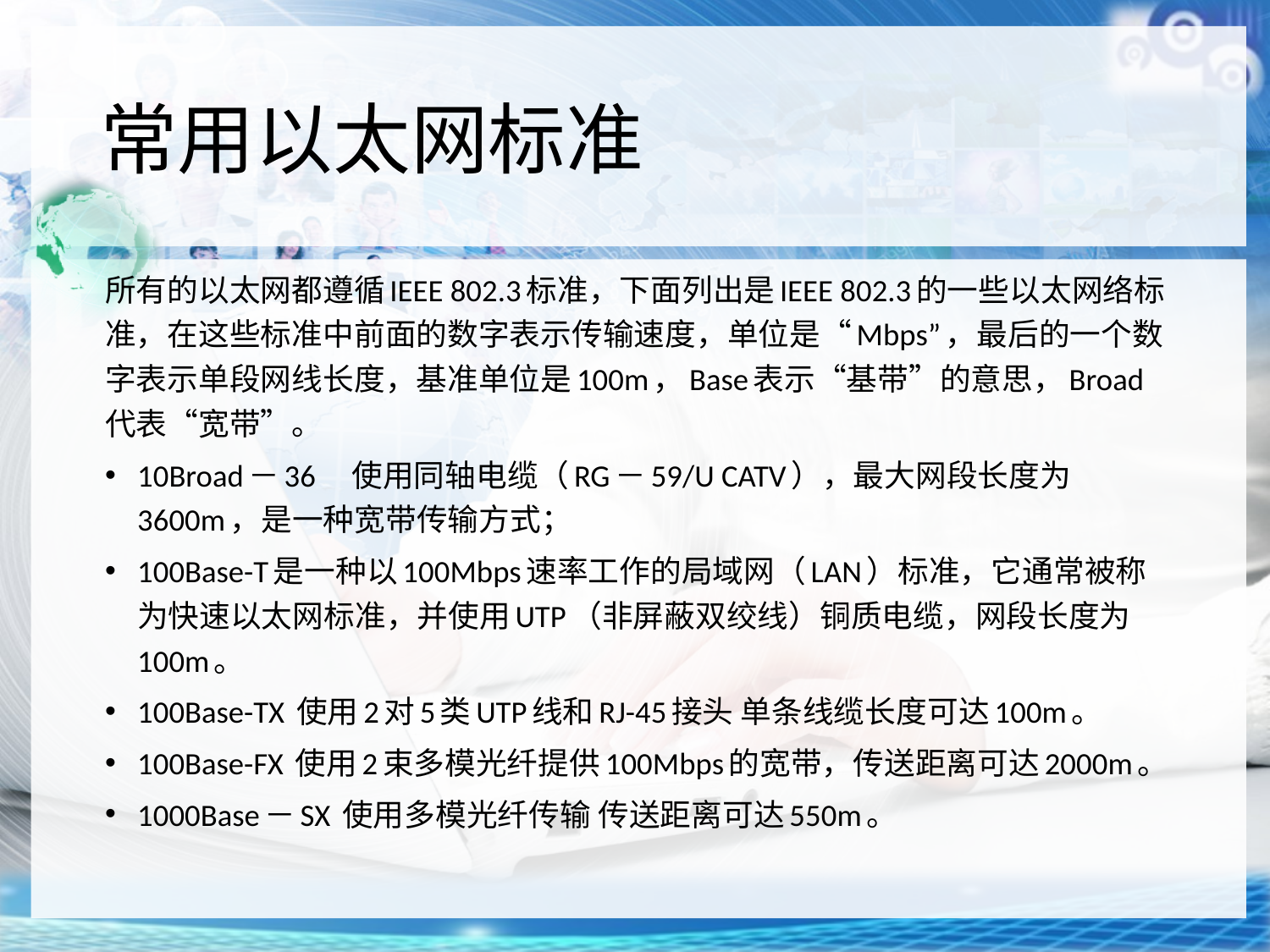

# 常用以太网标准
所有的以太网都遵循IEEE 802.3标准，下面列出是IEEE 802.3的一些以太网络标准，在这些标准中前面的数字表示传输速度，单位是“Mbps”，最后的一个数字表示单段网线长度，基准单位是100m，Base表示“基带”的意思，Broad代表“宽带”。
10Broad－36　使用同轴电缆（RG－59/U CATV），最大网段长度为3600m，是一种宽带传输方式；
100Base-T是一种以100Mbps速率工作的局域网（LAN）标准，它通常被称为快速以太网标准，并使用UTP（非屏蔽双绞线）铜质电缆，网段长度为100m。
100Base-TX 使用2对5类UTP线和RJ-45接头 单条线缆长度可达100m。
100Base-FX 使用2束多模光纤提供100Mbps的宽带，传送距离可达2000m。
1000Base－SX 使用多模光纤传输 传送距离可达550m。